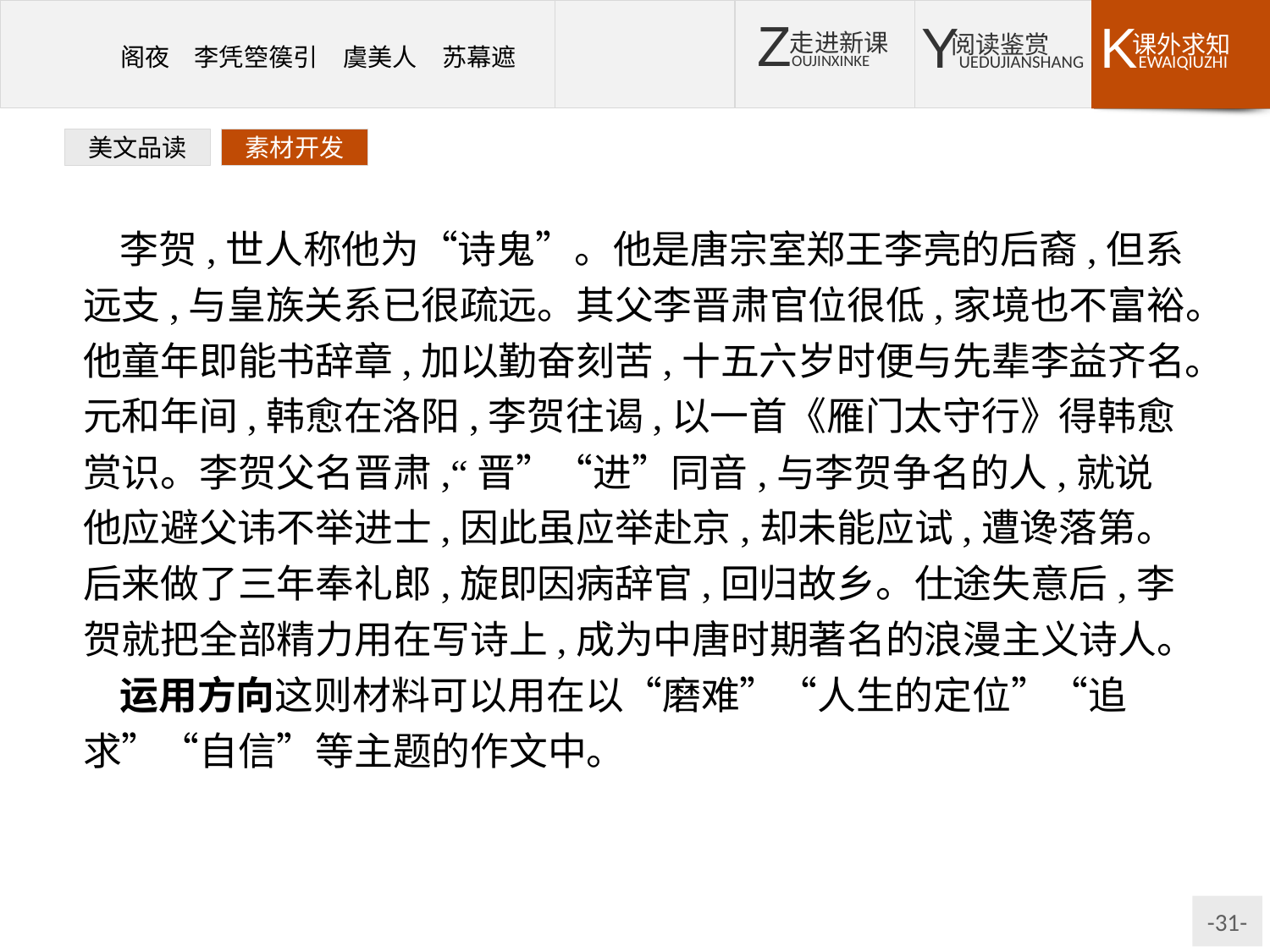

美文品读
素材开发
李贺,世人称他为“诗鬼”。他是唐宗室郑王李亮的后裔,但系远支,与皇族关系已很疏远。其父李晋肃官位很低,家境也不富裕。他童年即能书辞章,加以勤奋刻苦,十五六岁时便与先辈李益齐名。元和年间,韩愈在洛阳,李贺往谒,以一首《雁门太守行》得韩愈赏识。李贺父名晋肃,“晋”“进”同音,与李贺争名的人,就说他应避父讳不举进士,因此虽应举赴京,却未能应试,遭谗落第。后来做了三年奉礼郎,旋即因病辞官,回归故乡。仕途失意后,李贺就把全部精力用在写诗上,成为中唐时期著名的浪漫主义诗人。
运用方向这则材料可以用在以“磨难”“人生的定位”“追求”“自信”等主题的作文中。